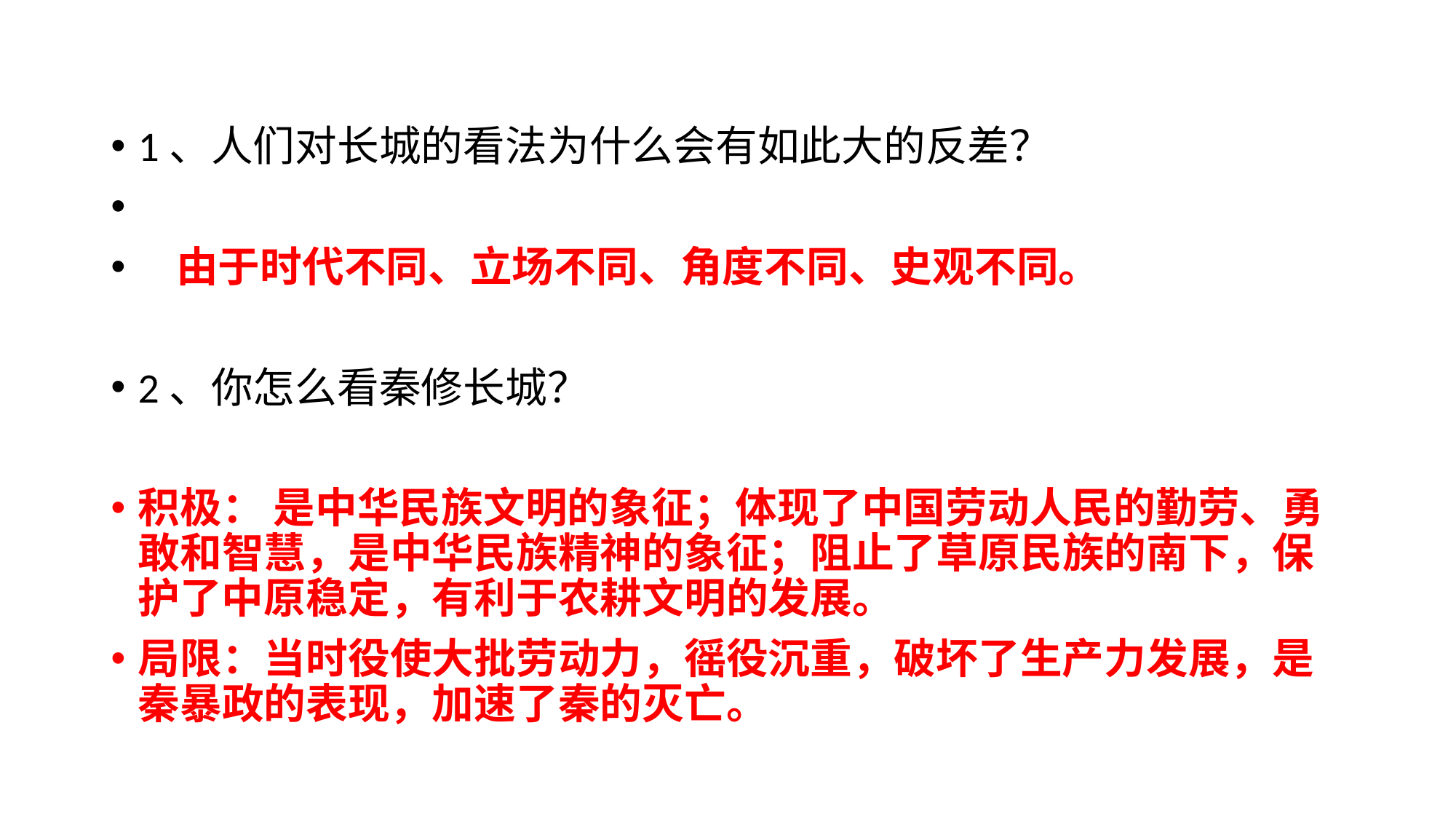

1、人们对长城的看法为什么会有如此大的反差？

   由于时代不同、立场不同、角度不同、史观不同。

2、你怎么看秦修长城？

积极： 是中华民族文明的象征；体现了中国劳动人民的勤劳、勇敢和智慧，是中华民族精神的象征；阻止了草原民族的南下，保护了中原稳定，有利于农耕文明的发展。
局限：当时役使大批劳动力，徭役沉重，破坏了生产力发展，是秦暴政的表现，加速了秦的灭亡。